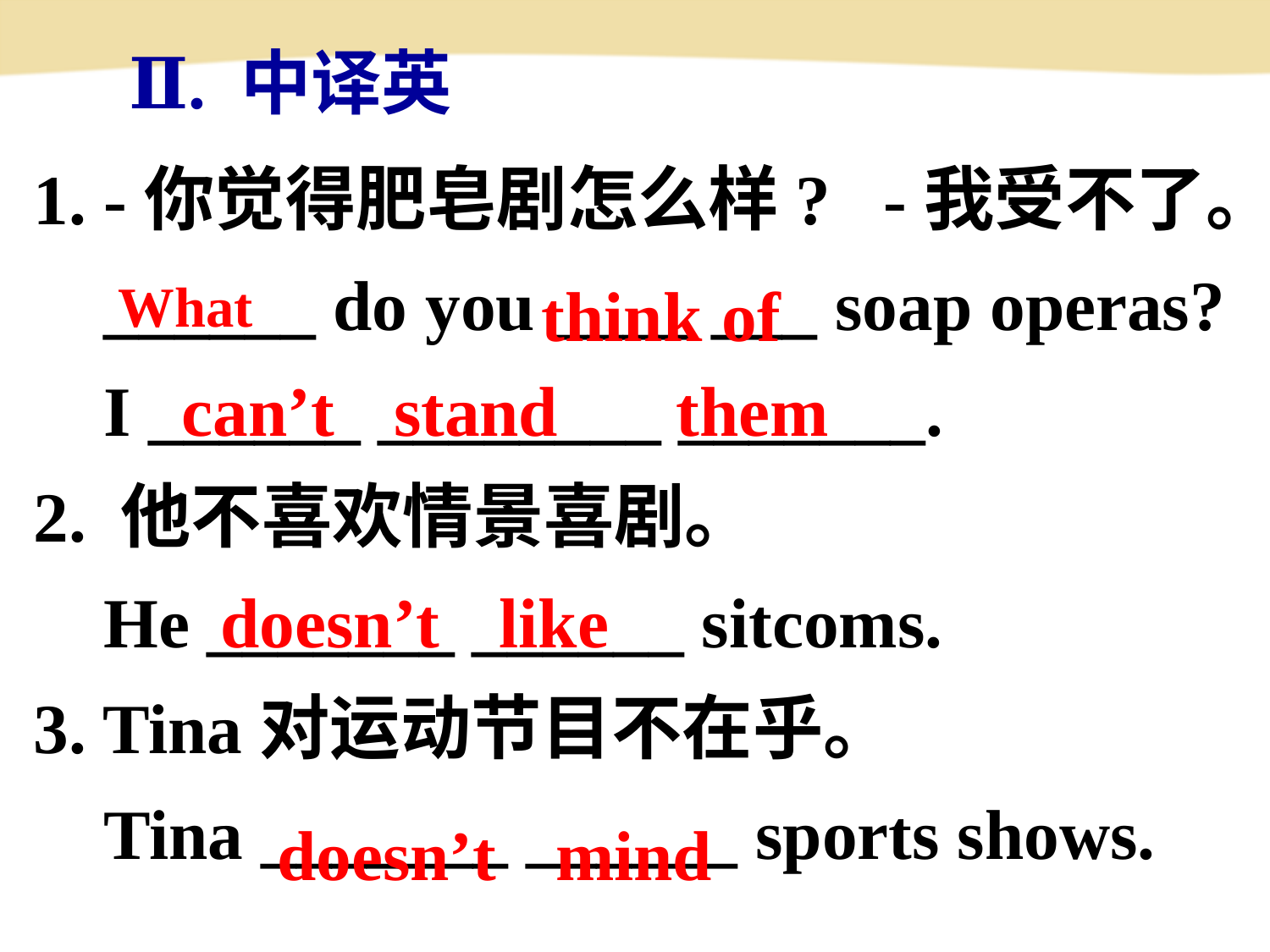

Ⅱ. 中译英
1. -你觉得肥皂剧怎么样?   -我受不了。
    ______ do you ____ ___ soap operas?
    I ______ ________ _______.
2. 他不喜欢情景喜剧。
    He _______ ______ sitcoms.
3. Tina对运动节目不在乎。
    Tina _______ ______ sports shows.
What
think of
can’t   stand      them
 doesn’t   like
doesn’t   mind